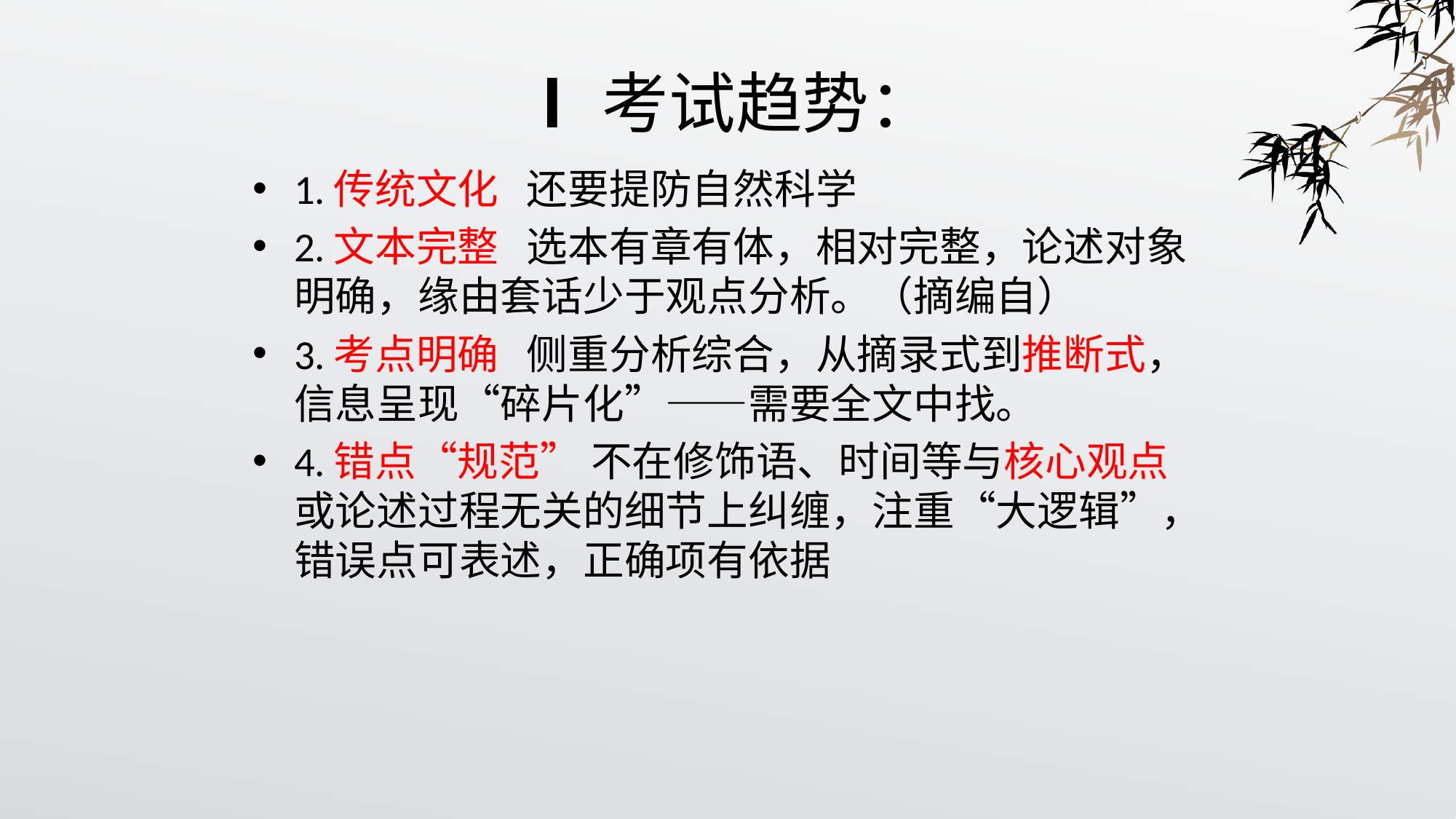

# Ⅰ考试趋势：
1.传统文化   还要提防自然科学
2.文本完整   选本有章有体，相对完整，论述对象明确，缘由套话少于观点分析。（摘编自）
3.考点明确   侧重分析综合，从摘录式到推断式，信息呈现“碎片化”——需要全文中找。
4.错点“规范” 不在修饰语、时间等与核心观点或论述过程无关的细节上纠缠，注重“大逻辑”，错误点可表述，正确项有依据